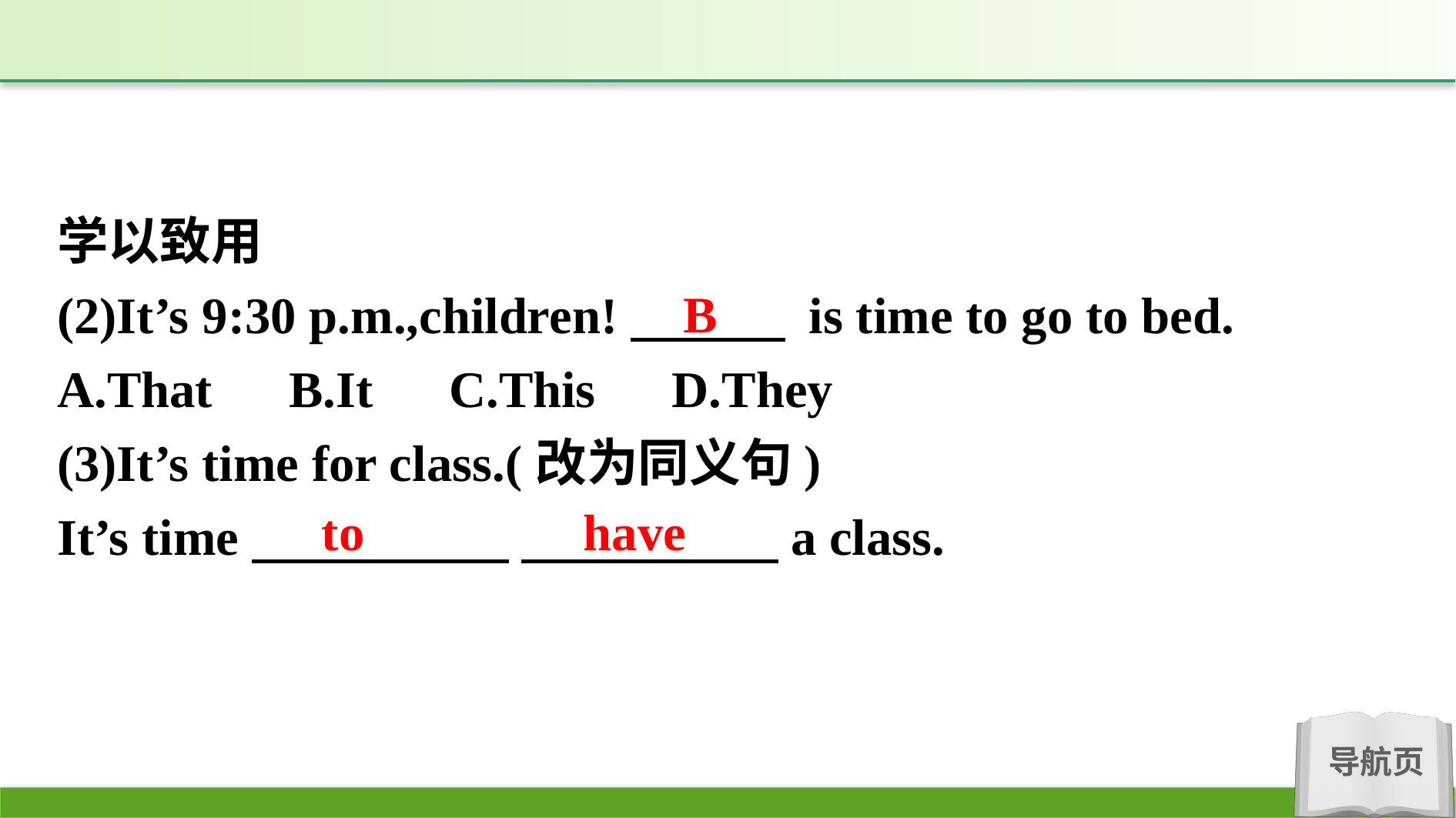

学以致用
(2)It’s 9:30 p.m.,children!　　　 is time to go to bed.
A.That　B.It　C.This　D.They
(3)It’s time for class.(改为同义句)
It’s time　　　　　 　　　　　a class.
B
to                 have